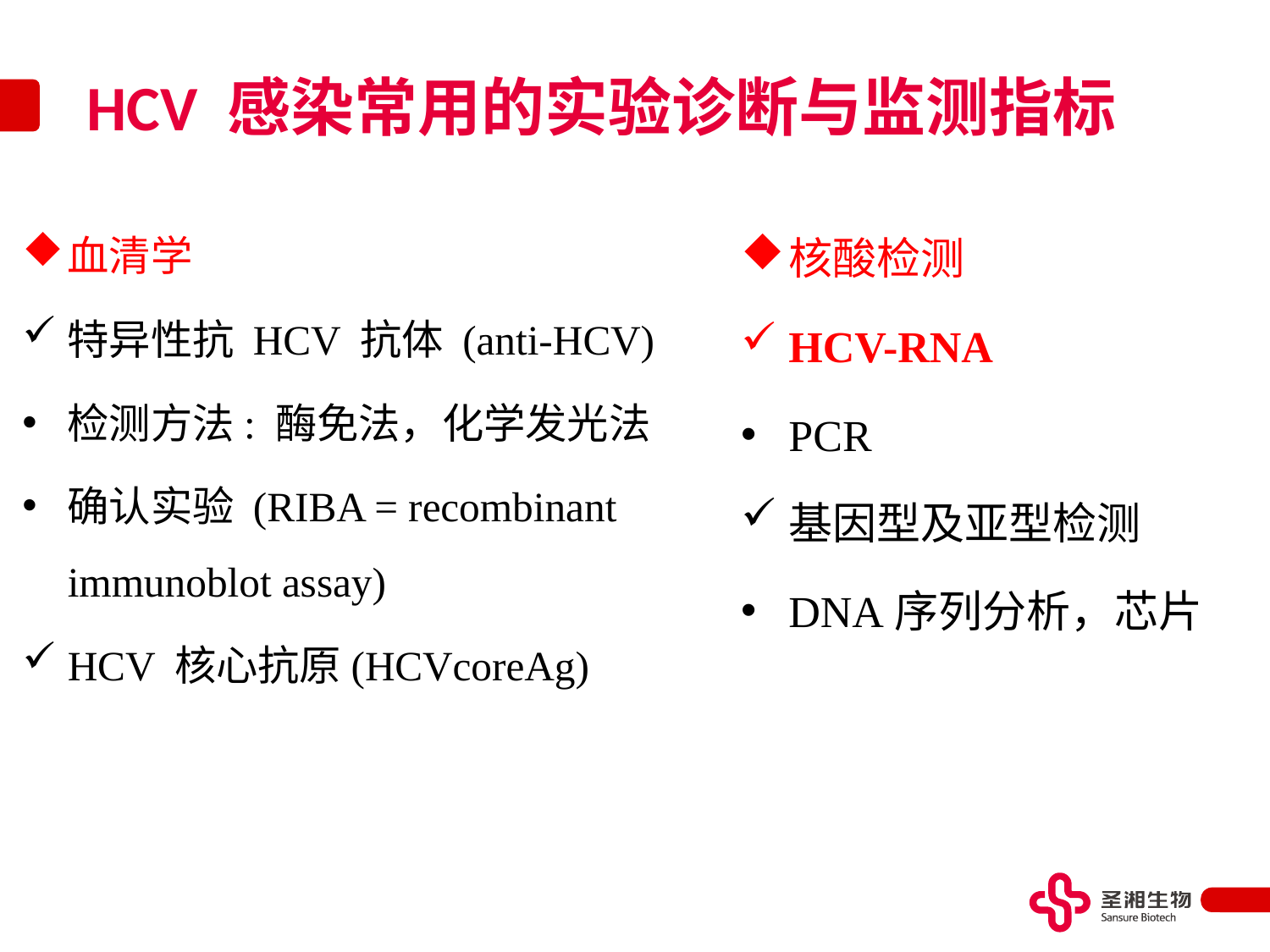

# HCV 感染常用的实验诊断与监测指标
血清学
特异性抗 HCV 抗体 (anti-HCV)
检测方法: 酶免法，化学发光法
确认实验 (RIBA = recombinant immunoblot assay)
HCV 核心抗原(HCVcoreAg)
核酸检测
HCV-RNA
PCR
基因型及亚型检测
DNA序列分析，芯片